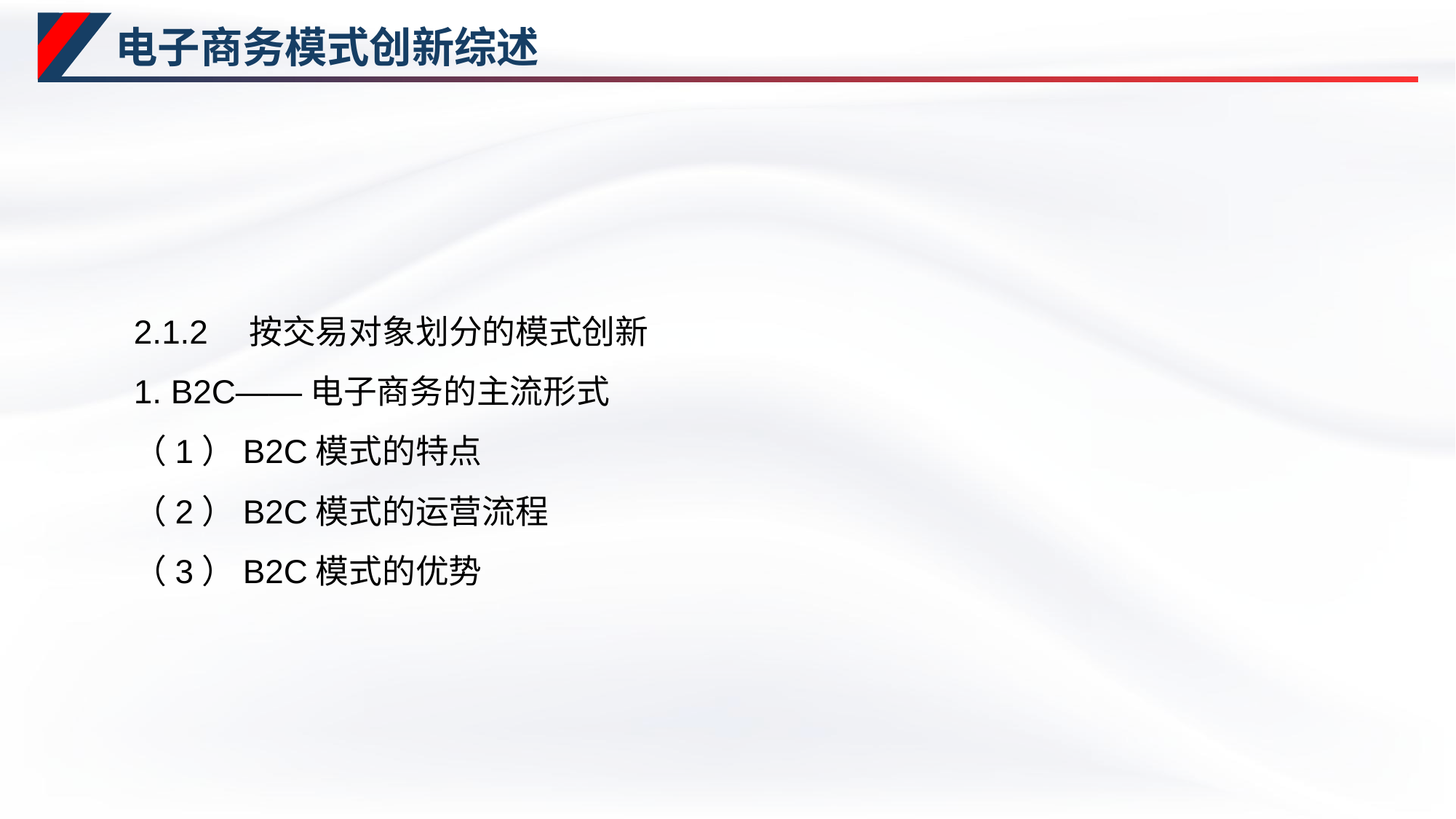

# 电子商务模式创新综述
2.1.2　按交易对象划分的模式创新
1. B2C——电子商务的主流形式
（1）B2C模式的特点
（2）B2C模式的运营流程
（3）B2C模式的优势